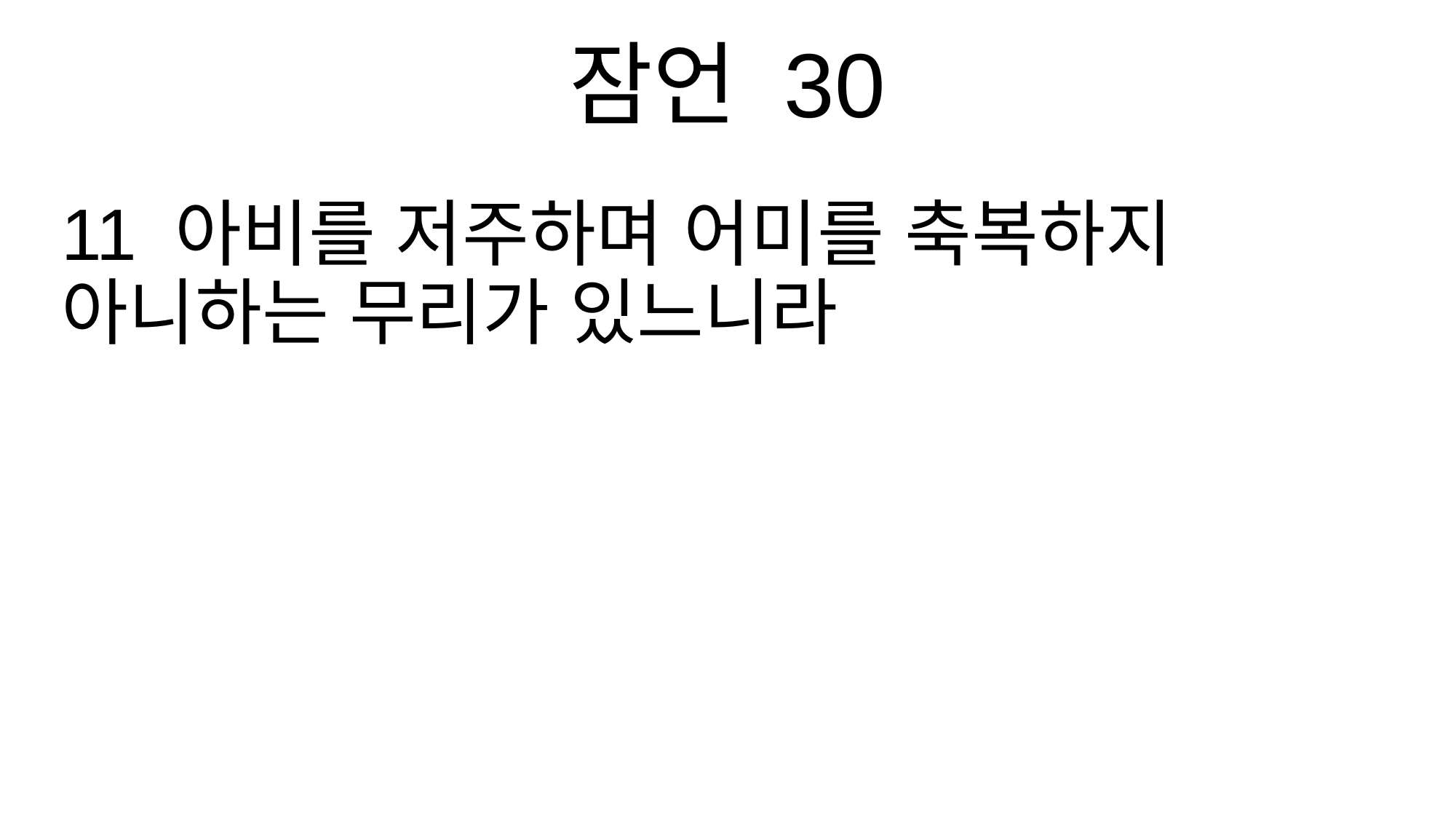

잠언 30
11 아비를 저주하며 어미를 축복하지 아니하는 무리가 있느니라